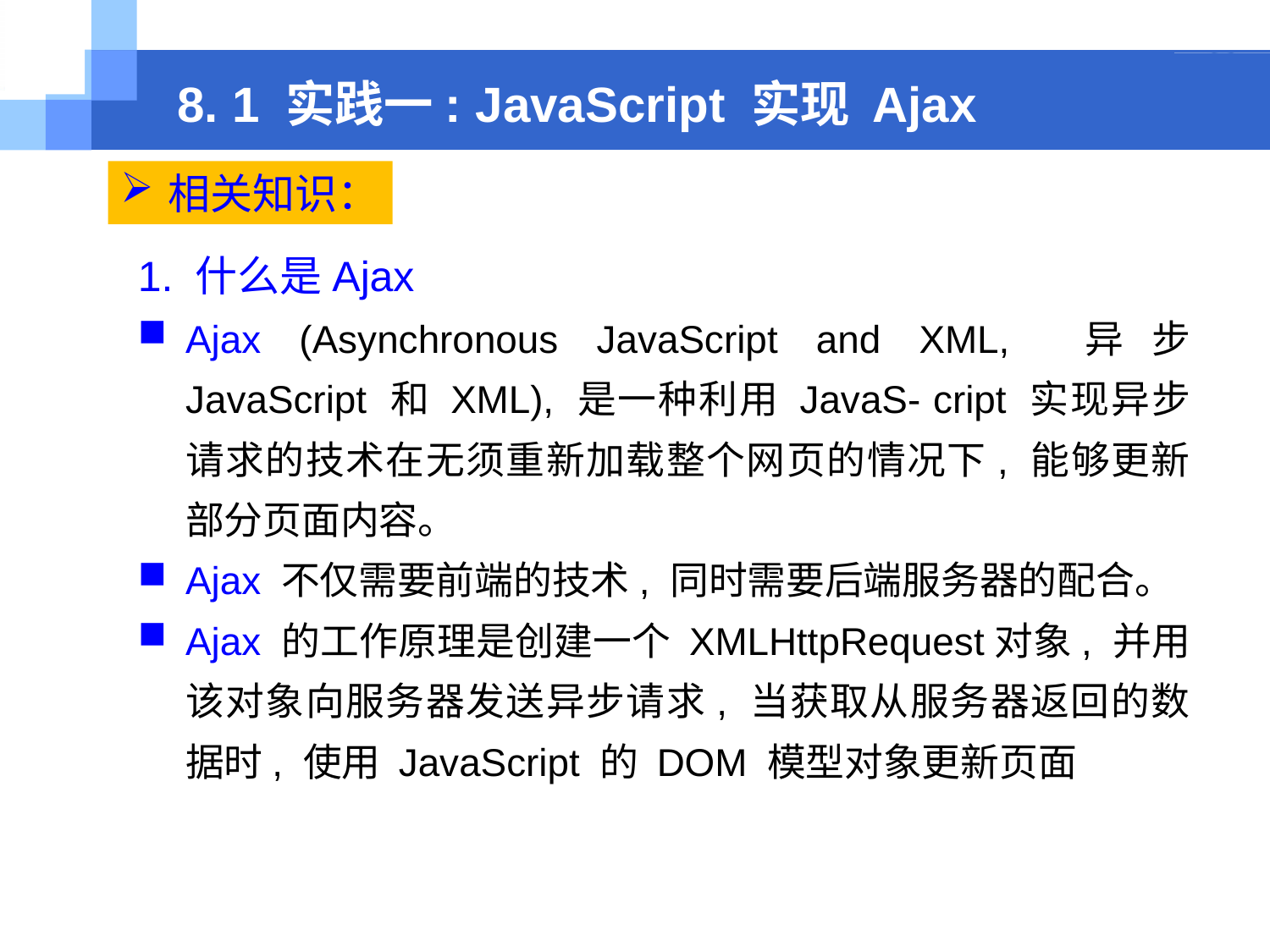

8. 1 实践一: JavaScript 实现 Ajax
相关知识：
1. 什么是Ajax
Ajax (Asynchronous JavaScript and XML, 异步 JavaScript 和 XML), 是一种利用 JavaS- cript 实现异步请求的技术在无须重新加载整个网页的情况下, 能够更新部分页面内容。
Ajax 不仅需要前端的技术, 同时需要后端服务器的配合。
Ajax 的工作原理是创建一个 XMLHttpRequest对象, 并用该对象向服务器发送异步请求, 当获取从服务器返回的数据时, 使用 JavaScript 的 DOM 模型对象更新页面